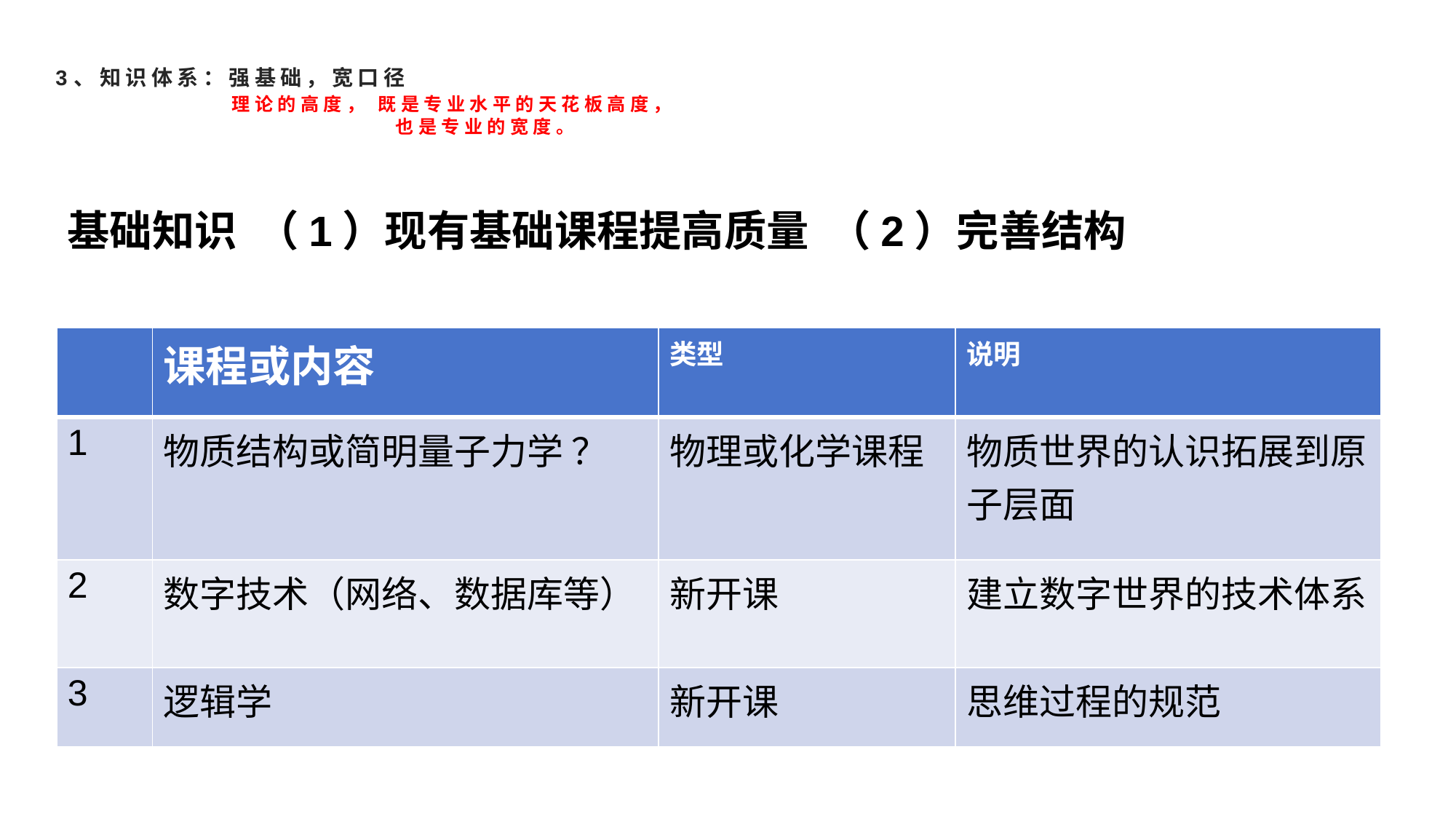

# 3、知识体系：强基础，宽口径 理论的高度， 既是专业水平的天花板高度， 也是专业的宽度。
基础知识  （1）现有基础课程提高质量  （2）完善结构
|  | 课程或内容 | 类型 | 说明 |
| --- | --- | --- | --- |
| 1 | 物质结构或简明量子力学 ？ | 物理或化学课程 | 物质世界的认识拓展到原子层面 |
| 2 | 数字技术（网络、数据库等） | 新开课 | 建立数字世界的技术体系 |
| 3 | 逻辑学 | 新开课 | 思维过程的规范 |